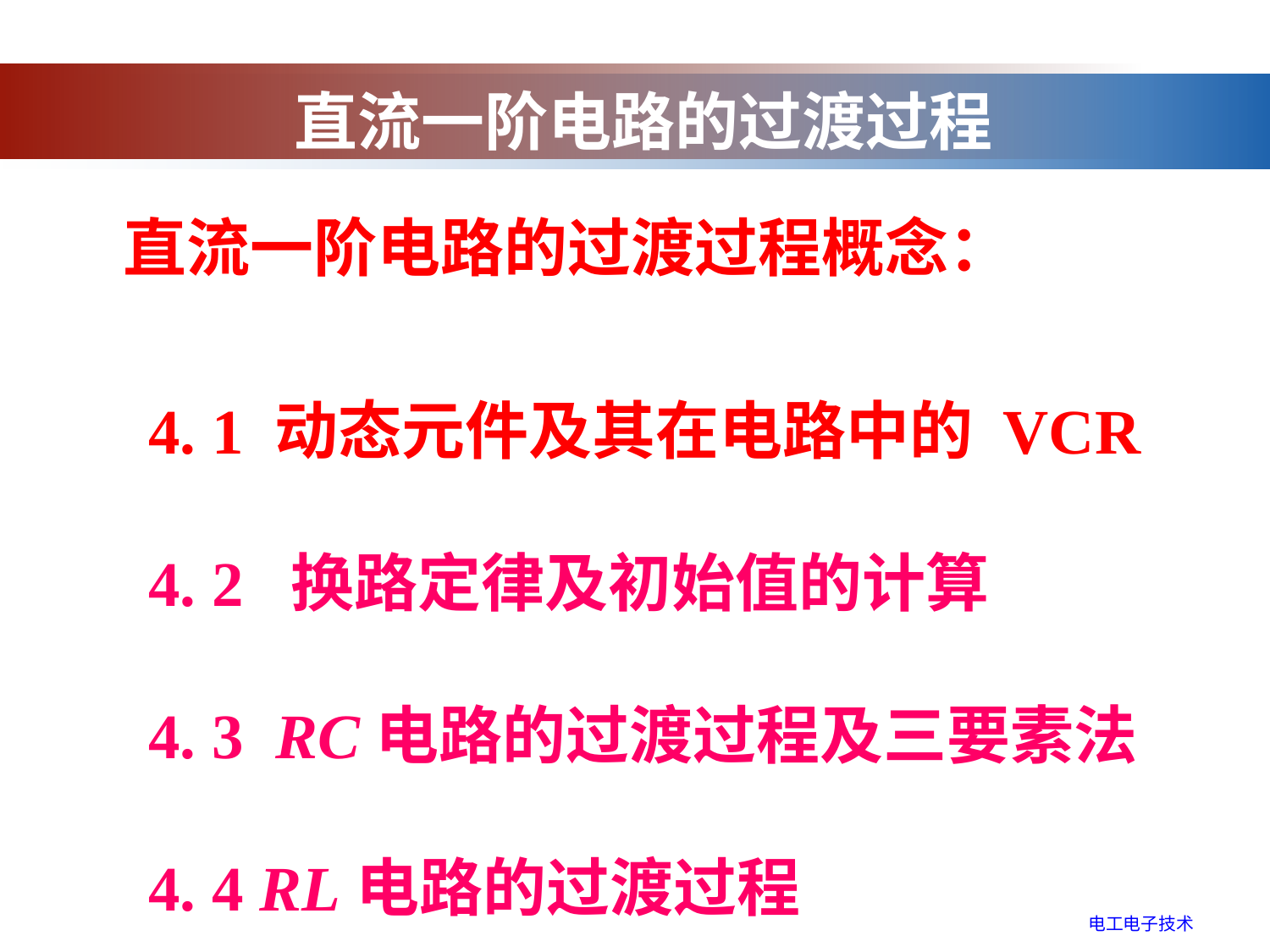

直流一阶电路的过渡过程
直流一阶电路的过渡过程概念：
4. 1 动态元件及其在电路中的 VCR
4. 2  换路定律及初始值的计算
4. 3  RC电路的过渡过程及三要素法
4. 4 RL电路的过渡过程
电工电子技术